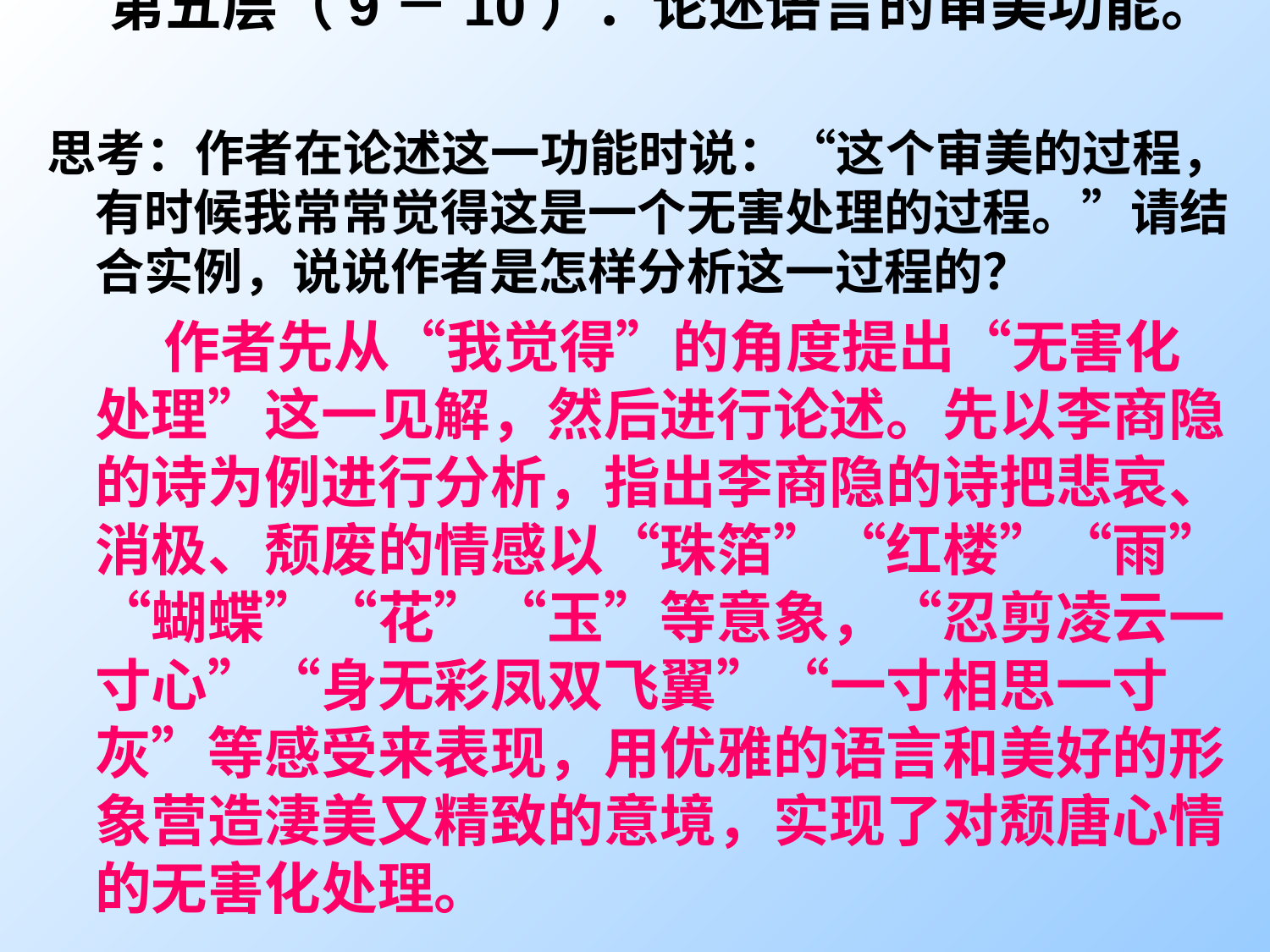

# 第五层（9－10）：论述语言的审美功能。
思考：作者在论述这一功能时说：“这个审美的过程，有时候我常常觉得这是一个无害处理的过程。”请结合实例，说说作者是怎样分析这一过程的？
        作者先从“我觉得”的角度提出“无害化处理”这一见解，然后进行论述。先以李商隐的诗为例进行分析，指出李商隐的诗把悲哀、消极、颓废的情感以“珠箔”“红楼”“雨”“蝴蝶”“花”“玉”等意象，“忍剪凌云一寸心”“身无彩凤双飞翼”“一寸相思一寸灰”等感受来表现，用优雅的语言和美好的形象营造淒美又精致的意境，实现了对颓唐心情的无害化处理。